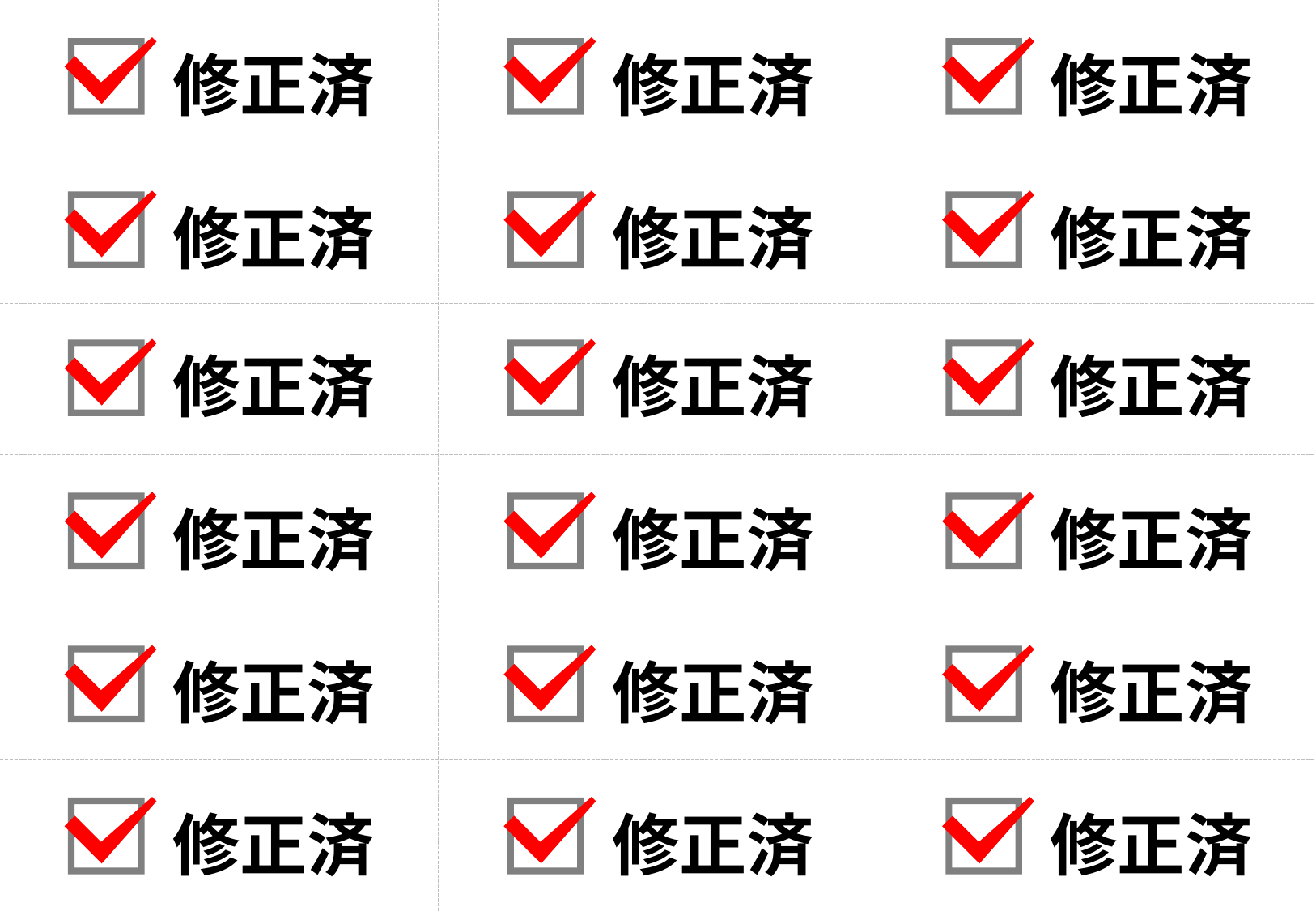

修正済
修正済
修正済

修正済
修正済
修正済

修正済
修正済
修正済

修正済
修正済
修正済

修正済
修正済
修正済

修正済
修正済
修正済